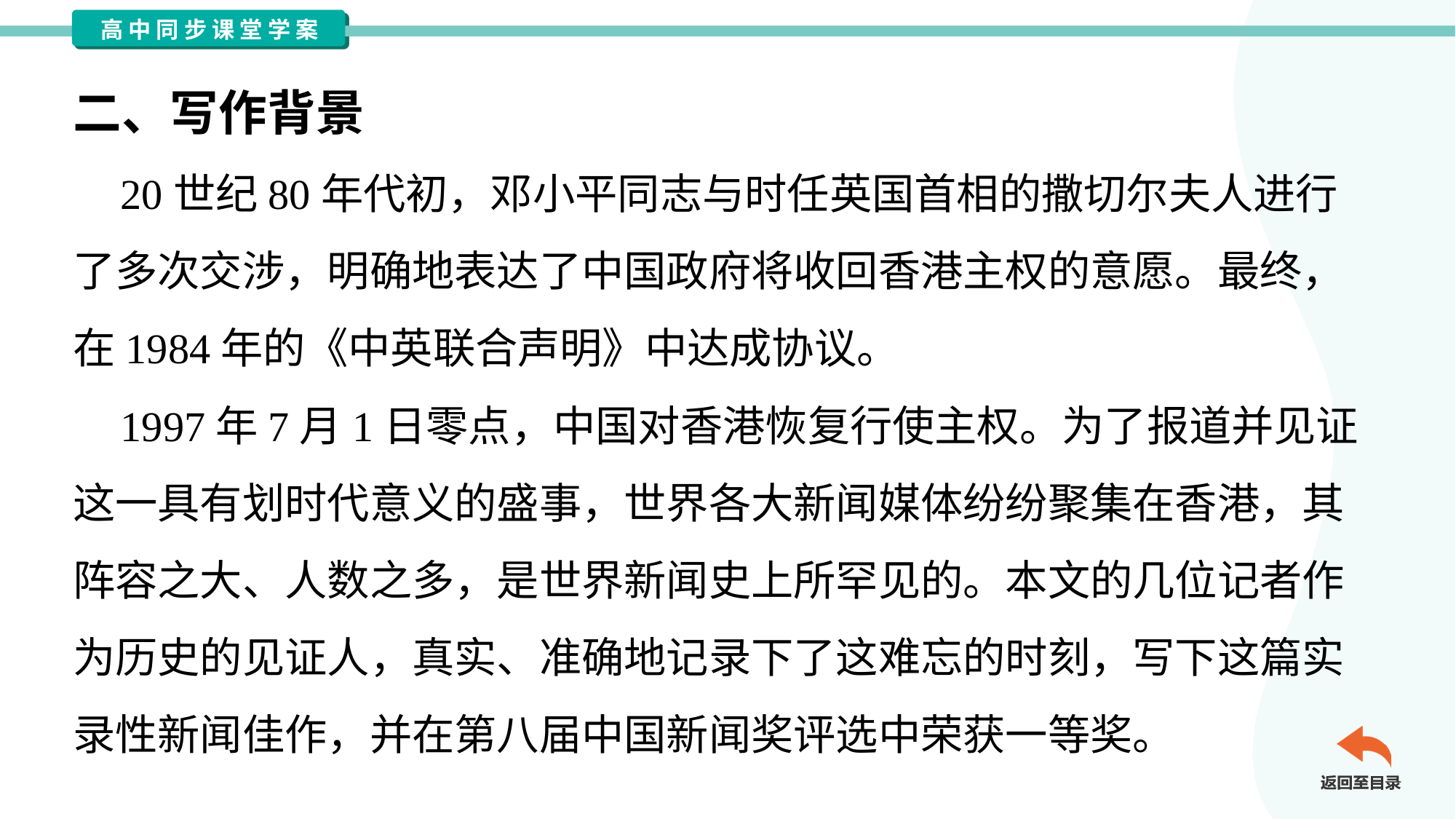

二、写作背景
    20世纪80年代初，邓小平同志与时任英国首相的撒切尔夫人进行
了多次交涉，明确地表达了中国政府将收回香港主权的意愿。最终，
在1984年的《中英联合声明》中达成协议。
    1997年7月1日零点，中国对香港恢复行使主权。为了报道并见证
这一具有划时代意义的盛事，世界各大新闻媒体纷纷聚集在香港，其
阵容之大、人数之多，是世界新闻史上所罕见的。本文的几位记者作
为历史的见证人，真实、准确地记录下了这难忘的时刻，写下这篇实
录性新闻佳作，并在第八届中国新闻奖评选中荣获一等奖。